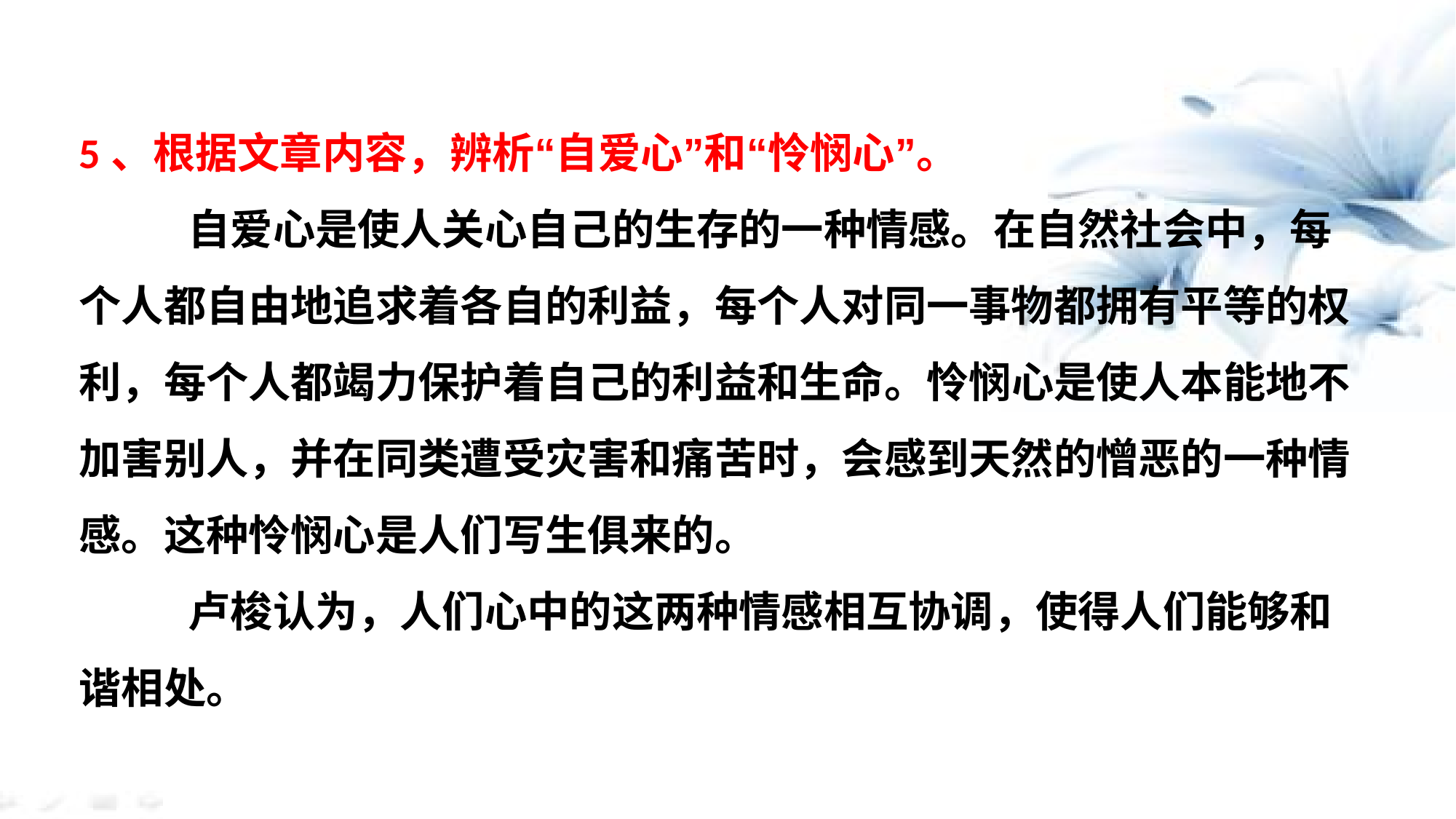

5、根据文章内容，辨析“自爱心”和“怜悯心”。
	自爱心是使人关心自己的生存的一种情感。在自然社会中，每个人都自由地追求着各自的利益，每个人对同一事物都拥有平等的权利，每个人都竭力保护着自己的利益和生命。怜悯心是使人本能地不加害别人，并在同类遭受灾害和痛苦时，会感到天然的憎恶的一种情感。这种怜悯心是人们写生俱来的。
	卢梭认为，人们心中的这两种情感相互协调，使得人们能够和谐相处。